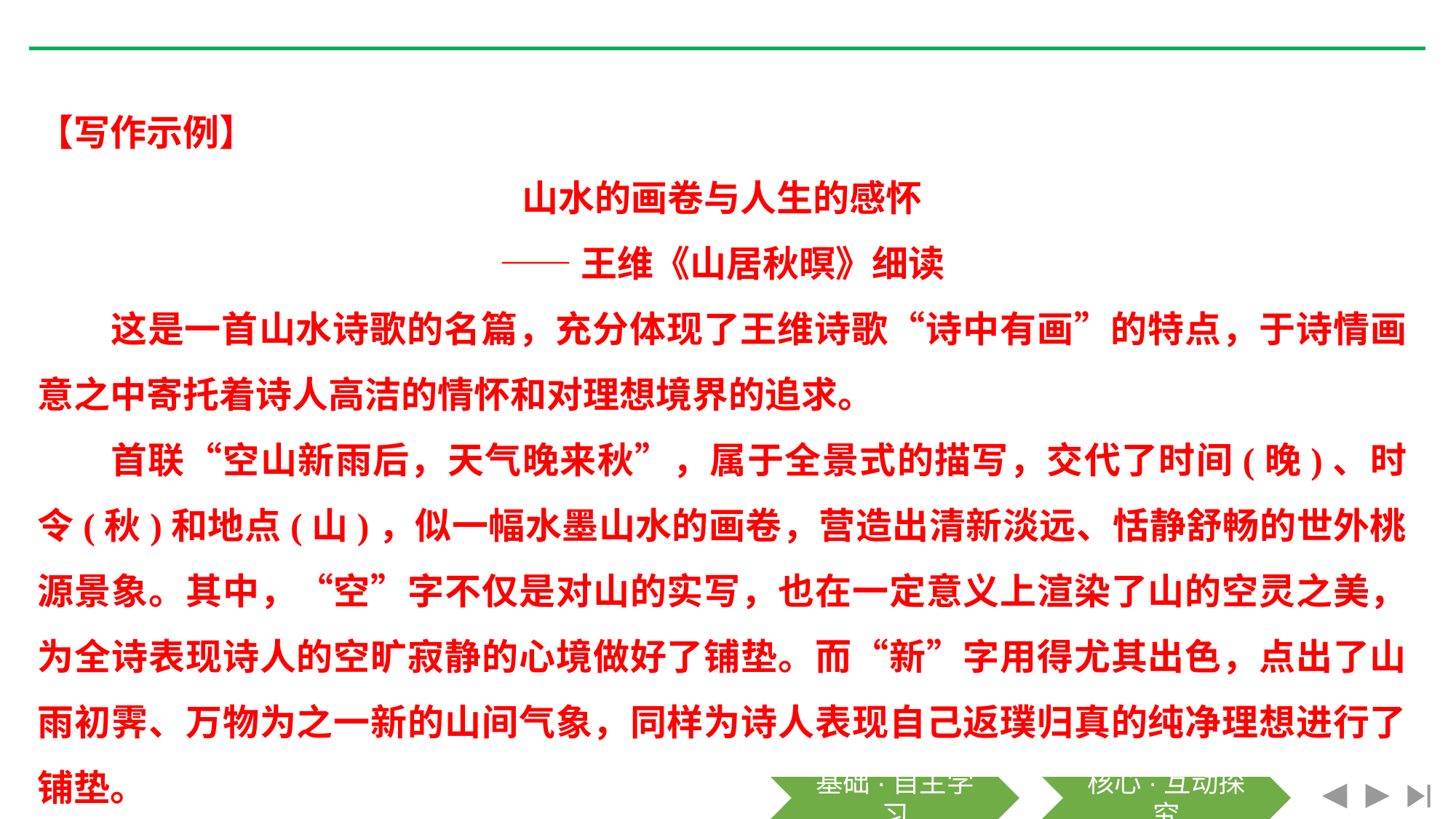

【写作示例】
山水的画卷与人生的感怀
——王维《山居秋暝》细读
这是一首山水诗歌的名篇，充分体现了王维诗歌“诗中有画”的特点，于诗情画意之中寄托着诗人高洁的情怀和对理想境界的追求。
首联“空山新雨后，天气晚来秋”，属于全景式的描写，交代了时间(晚)、时令(秋)和地点(山)，似一幅水墨山水的画卷，营造出清新淡远、恬静舒畅的世外桃源景象。其中，“空”字不仅是对山的实写，也在一定意义上渲染了山的空灵之美，为全诗表现诗人的空旷寂静的心境做好了铺垫。而“新”字用得尤其出色，点出了山雨初霁、万物为之一新的山间气象，同样为诗人表现自己返璞归真的纯净理想进行了铺垫。